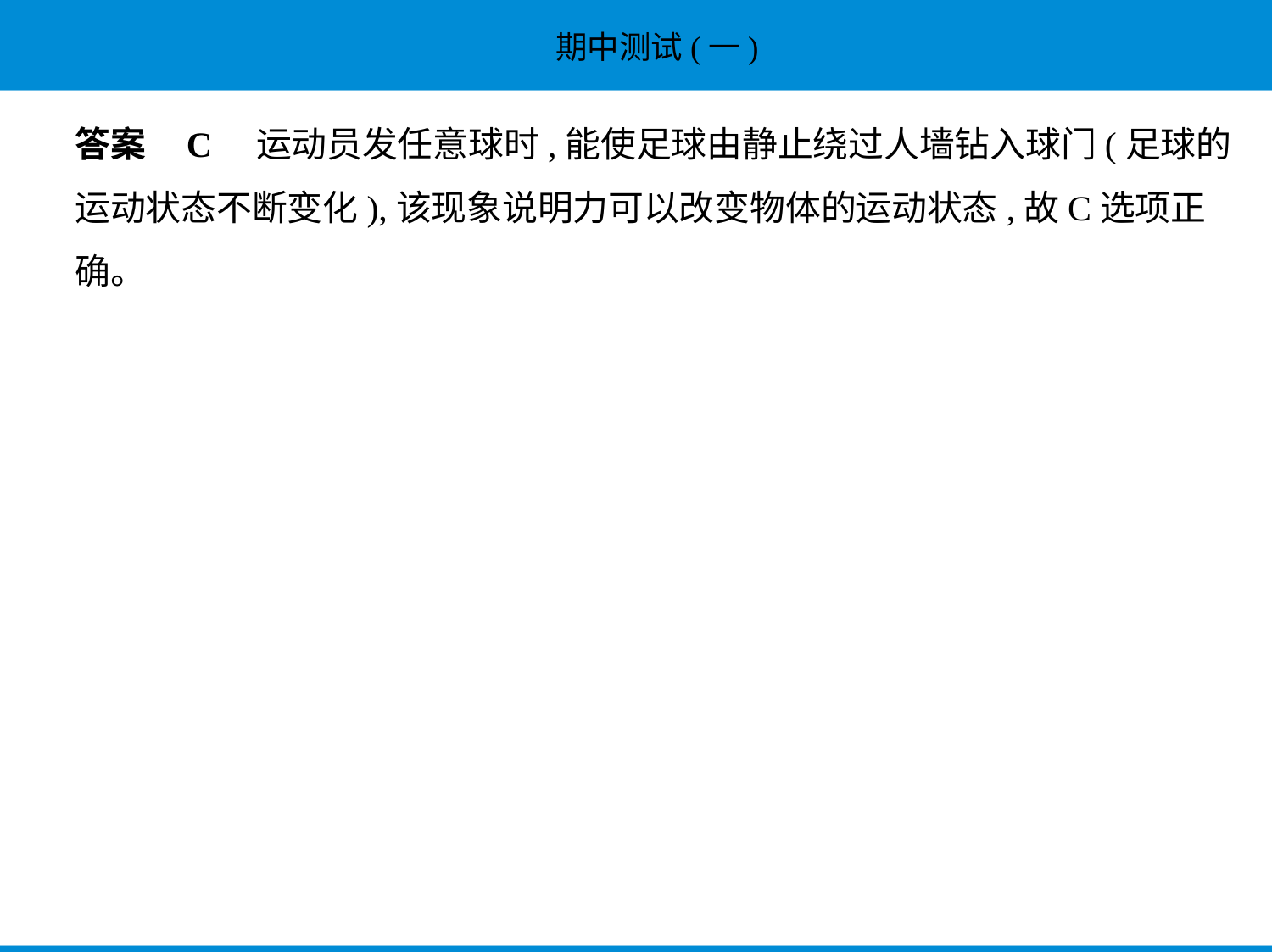

答案    C　运动员发任意球时,能使足球由静止绕过人墙钻入球门(足球的
运动状态不断变化),该现象说明力可以改变物体的运动状态,故C选项正
确。